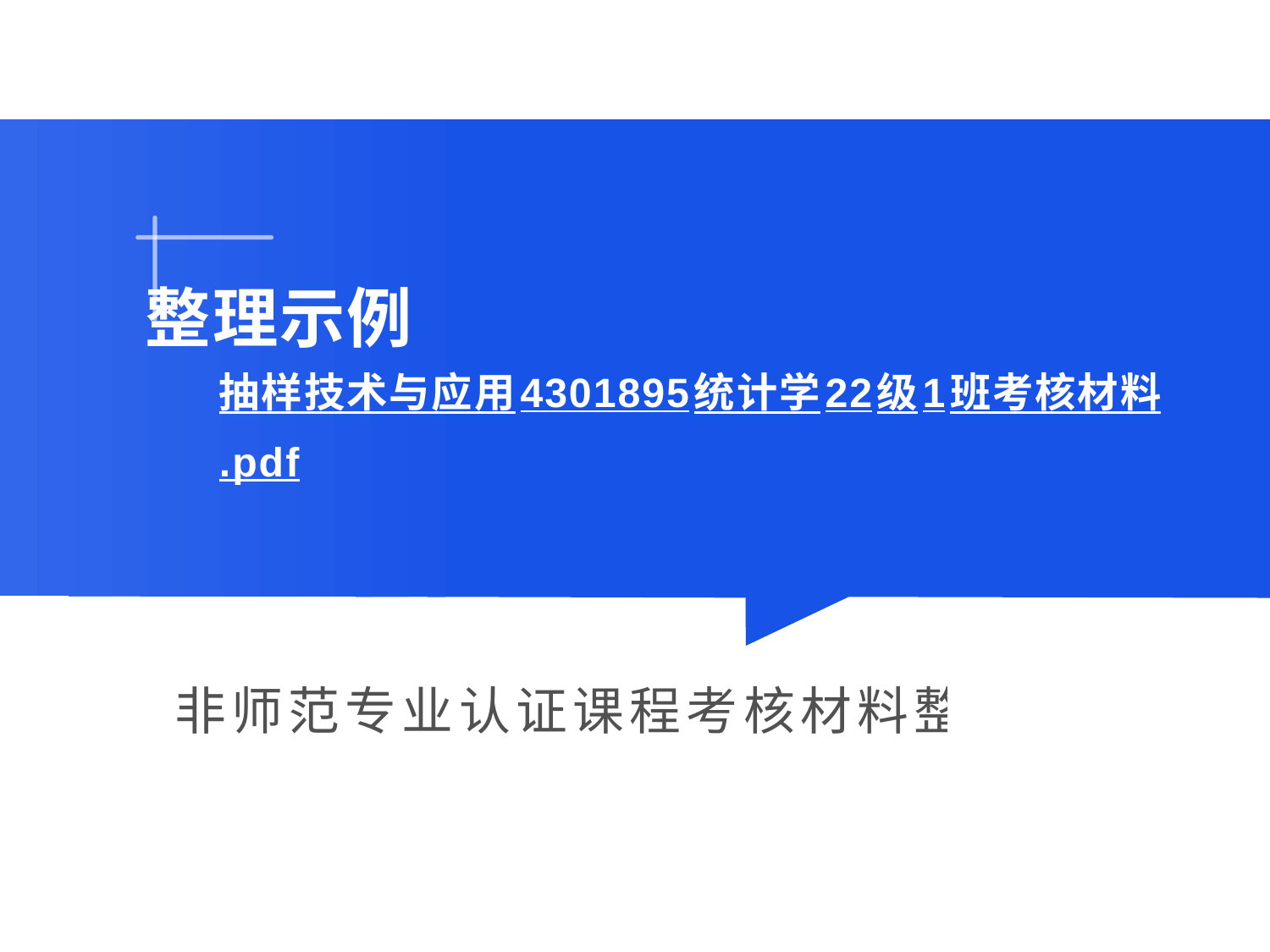

整理示例
抽样技术与应用4301895统计学22级1班考核材料.pdf
# 非师范专业认证课程考核材料整理